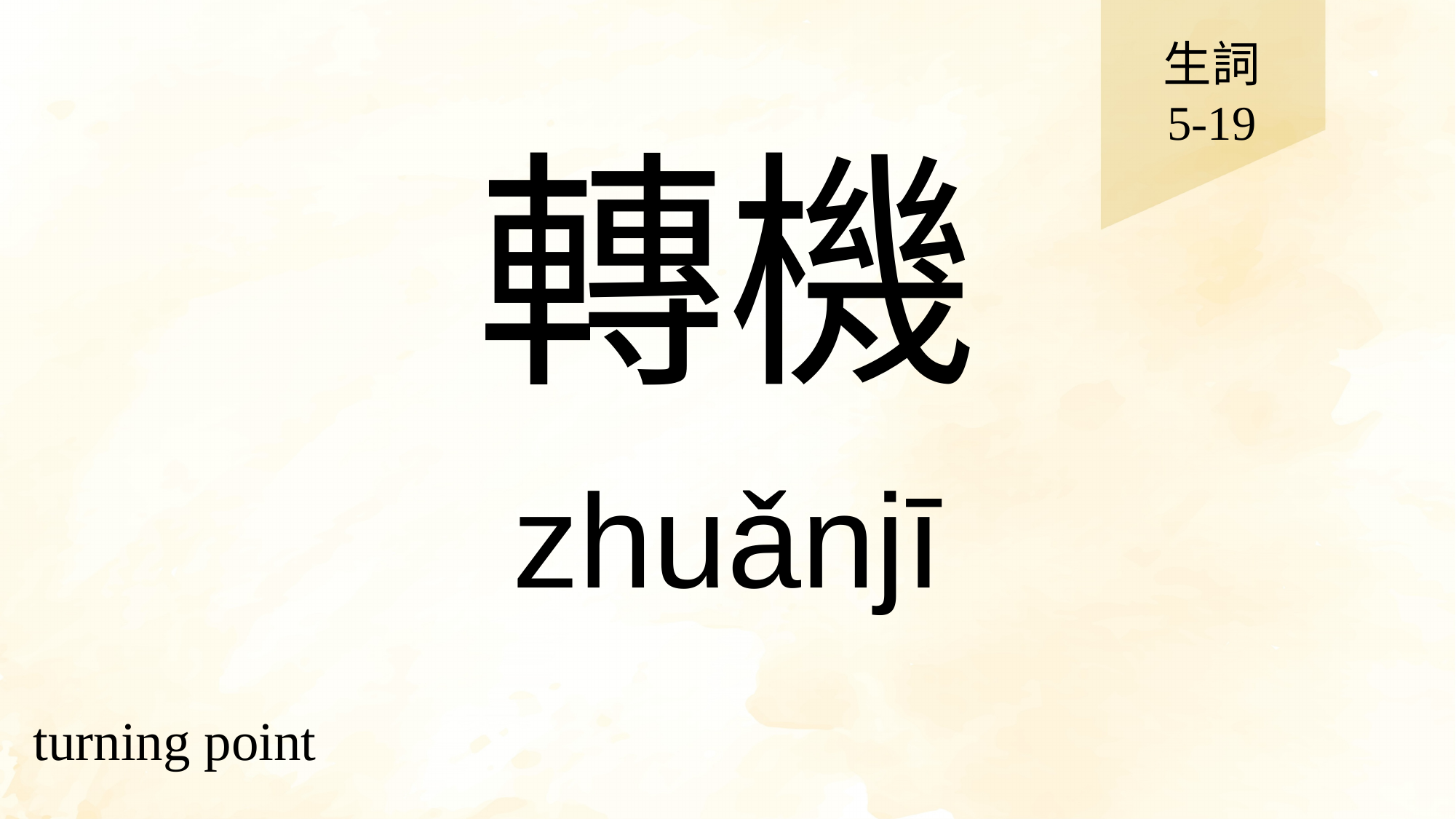

生詞
5-19
# 轉機
zhuǎnjī
turning point